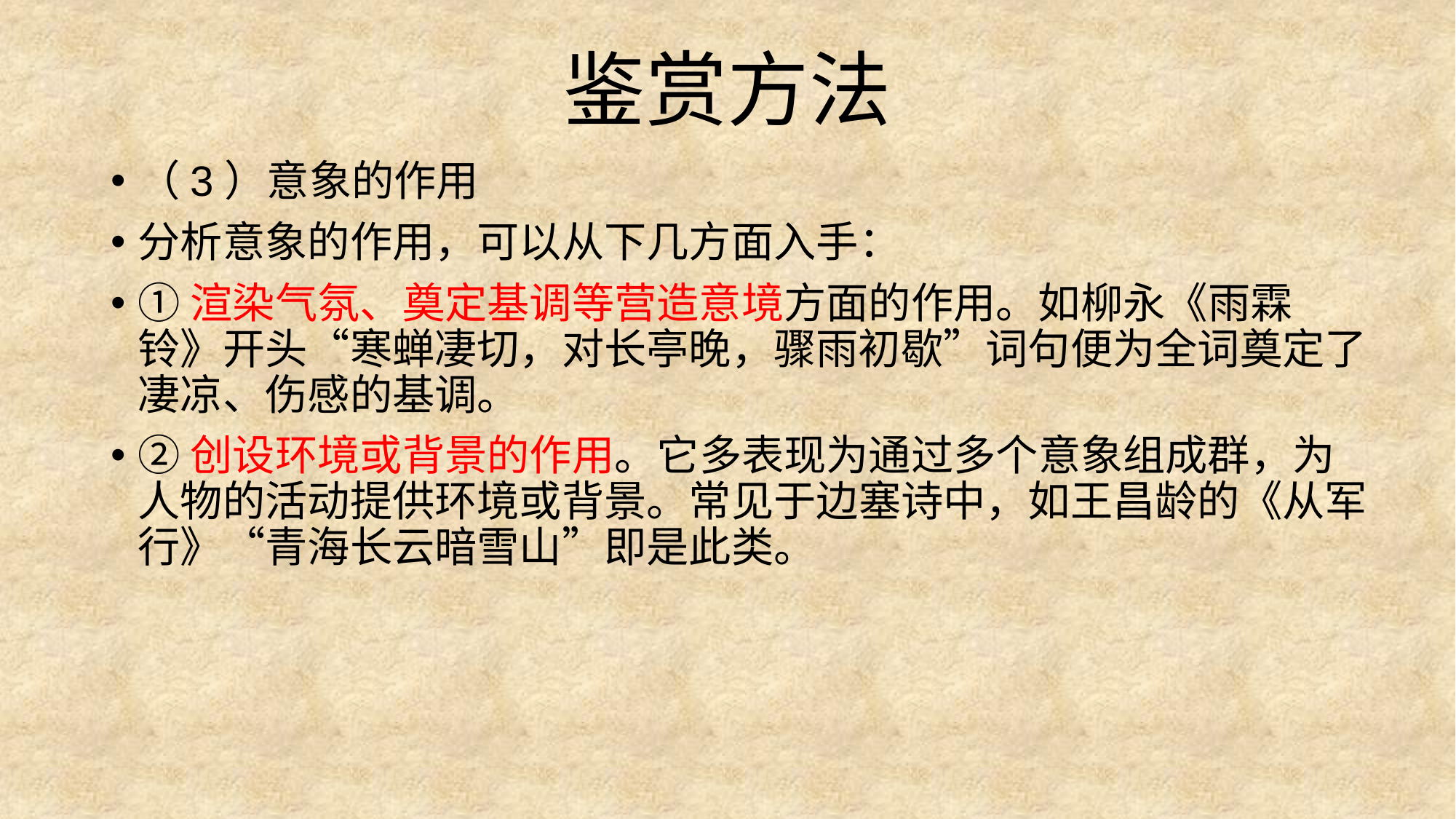

# 鉴赏方法
（3）意象的作用
分析意象的作用，可以从下几方面入手：
①渲染气氛、奠定基调等营造意境方面的作用。如柳永《雨霖铃》开头“寒蝉凄切，对长亭晚，骤雨初歇”词句便为全词奠定了凄凉、伤感的基调。
②创设环境或背景的作用。它多表现为通过多个意象组成群，为人物的活动提供环境或背景。常见于边塞诗中，如王昌龄的《从军行》“青海长云暗雪山”即是此类。